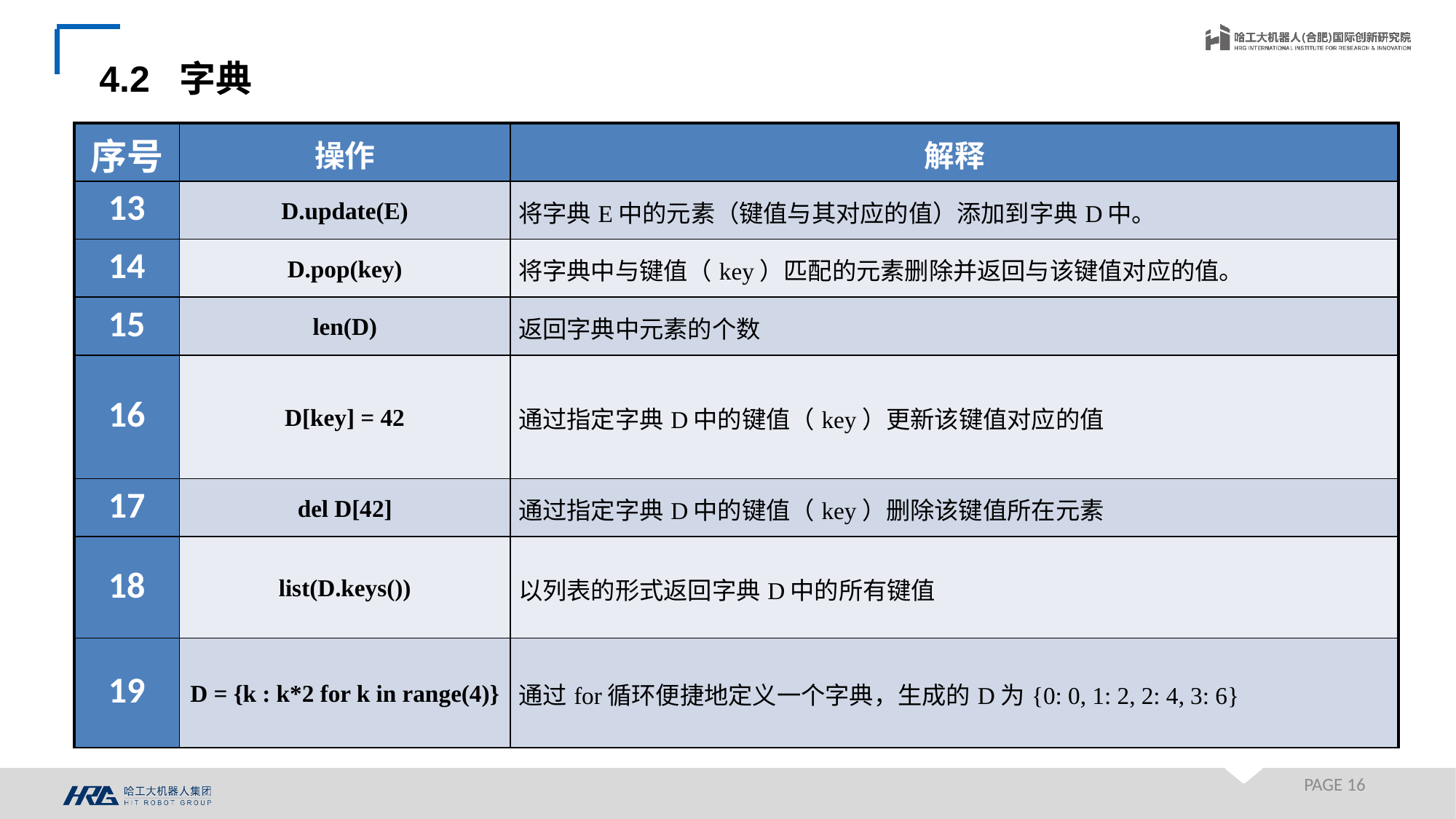

4.2  字典
| 序号 | 操作 | 解释 |
| --- | --- | --- |
| 13 | D.update(E) | 将字典E中的元素（键值与其对应的值）添加到字典D中。 |
| 14 | D.pop(key) | 将字典中与键值（key）匹配的元素删除并返回与该键值对应的值。 |
| 15 | len(D) | 返回字典中元素的个数 |
| 16 | D[key] = 42 | 通过指定字典D中的键值（key）更新该键值对应的值 |
| 17 | del D[42] | 通过指定字典D中的键值（key）删除该键值所在元素 |
| 18 | list(D.keys()) | 以列表的形式返回字典D中的所有键值 |
| 19 | D = {k : k\*2 for k in range(4)} | 通过for循环便捷地定义一个字典，生成的D为{0: 0, 1: 2, 2: 4, 3: 6} |